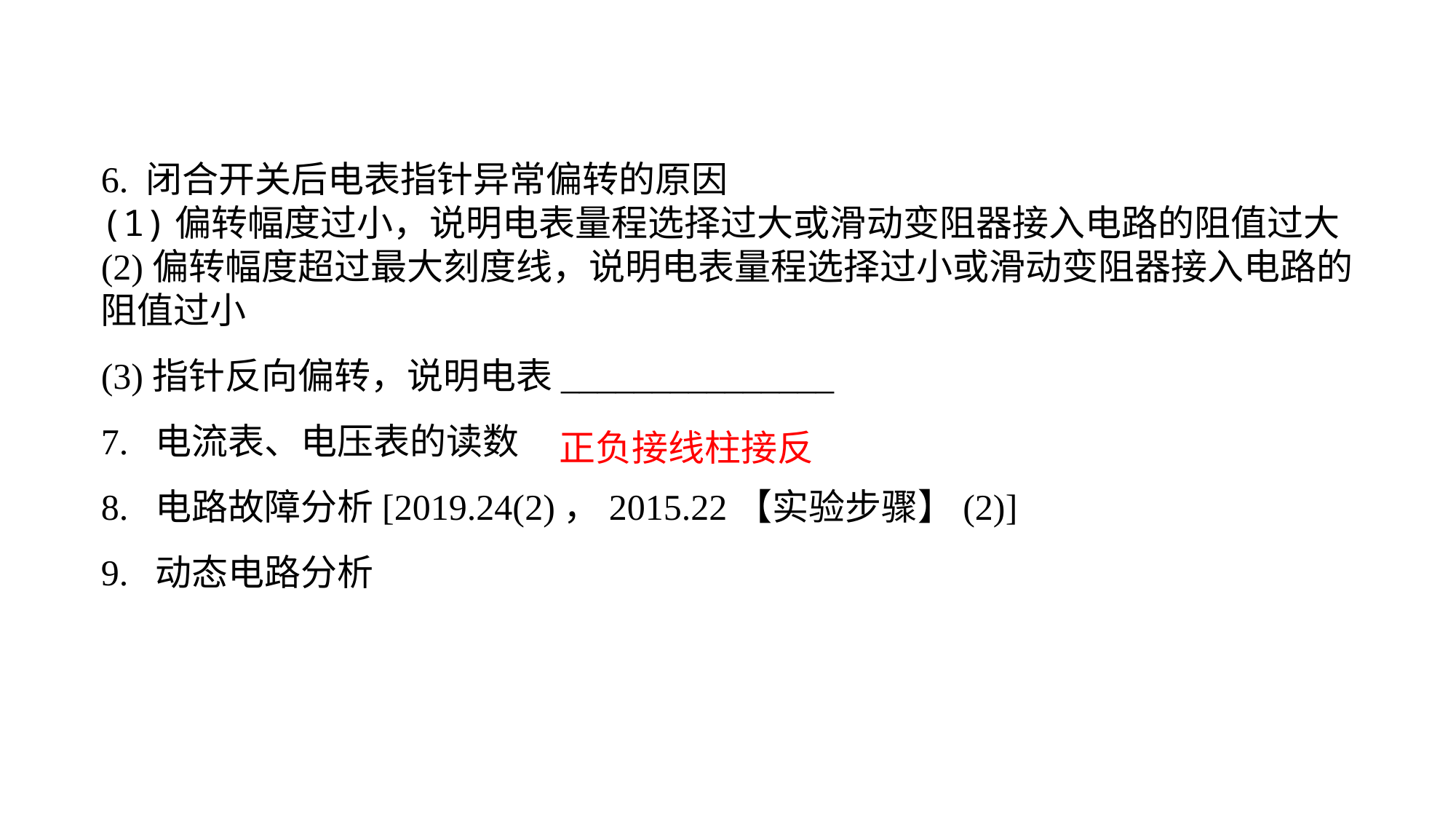

6. 闭合开关后电表指针异常偏转的原因(1)偏转幅度过小，说明电表量程选择过大或滑动变阻器接入电路的阻值过大(2)偏转幅度超过最大刻度线，说明电表量程选择过小或滑动变阻器接入电路的阻值过小(3)指针反向偏转，说明电表_______________
7.  电流表、电压表的读数
8.  电路故障分析[2019.24(2)，2015.22【实验步骤】(2)]9.  动态电路分析
正负接线柱接反